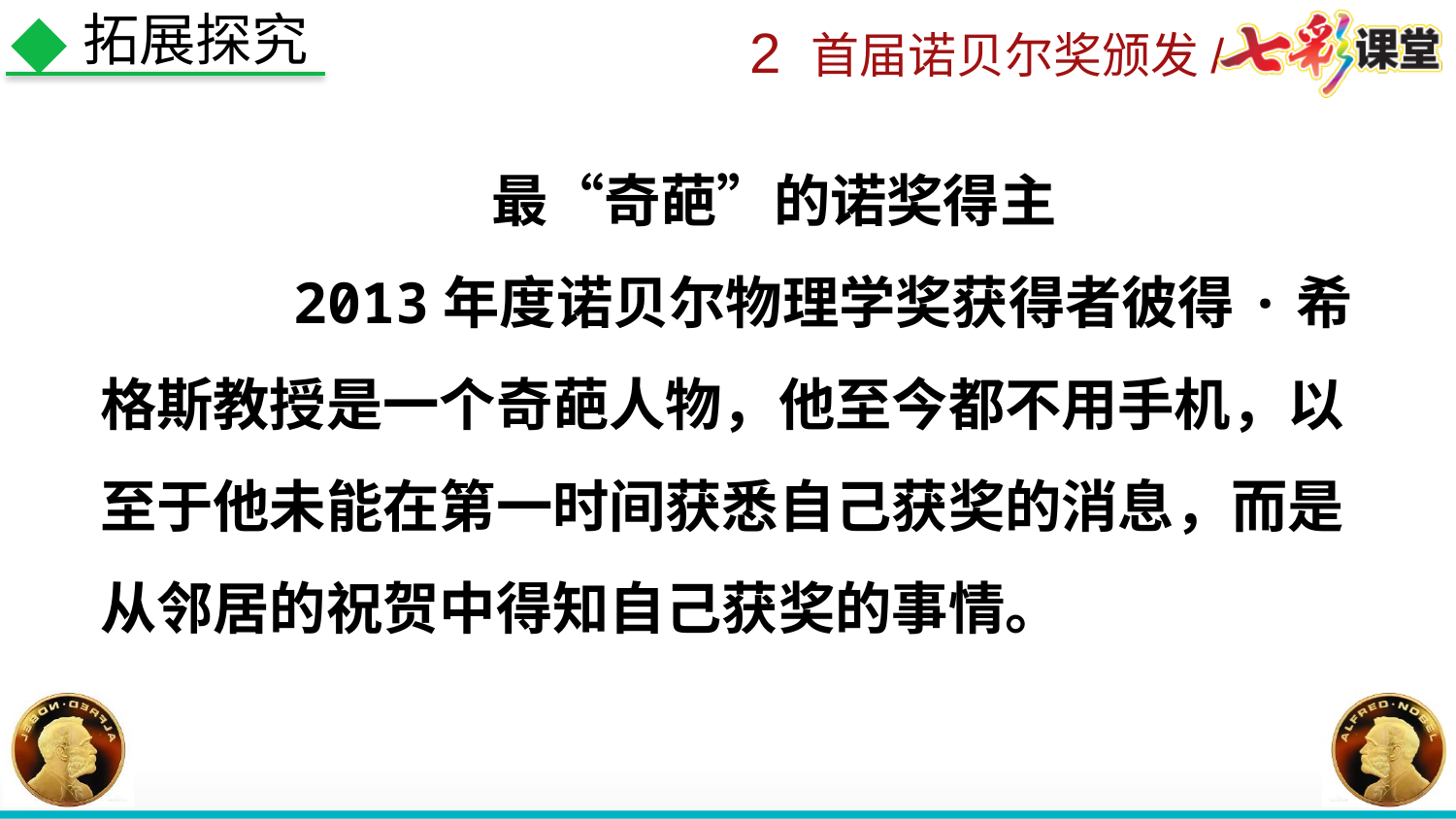

拓展探究

最“奇葩”的诺奖得主
    2013年度诺贝尔物理学奖获得者彼得·希格斯教授是一个奇葩人物，他至今都不用手机，以至于他未能在第一时间获悉自己获奖的消息，而是从邻居的祝贺中得知自己获奖的事情。